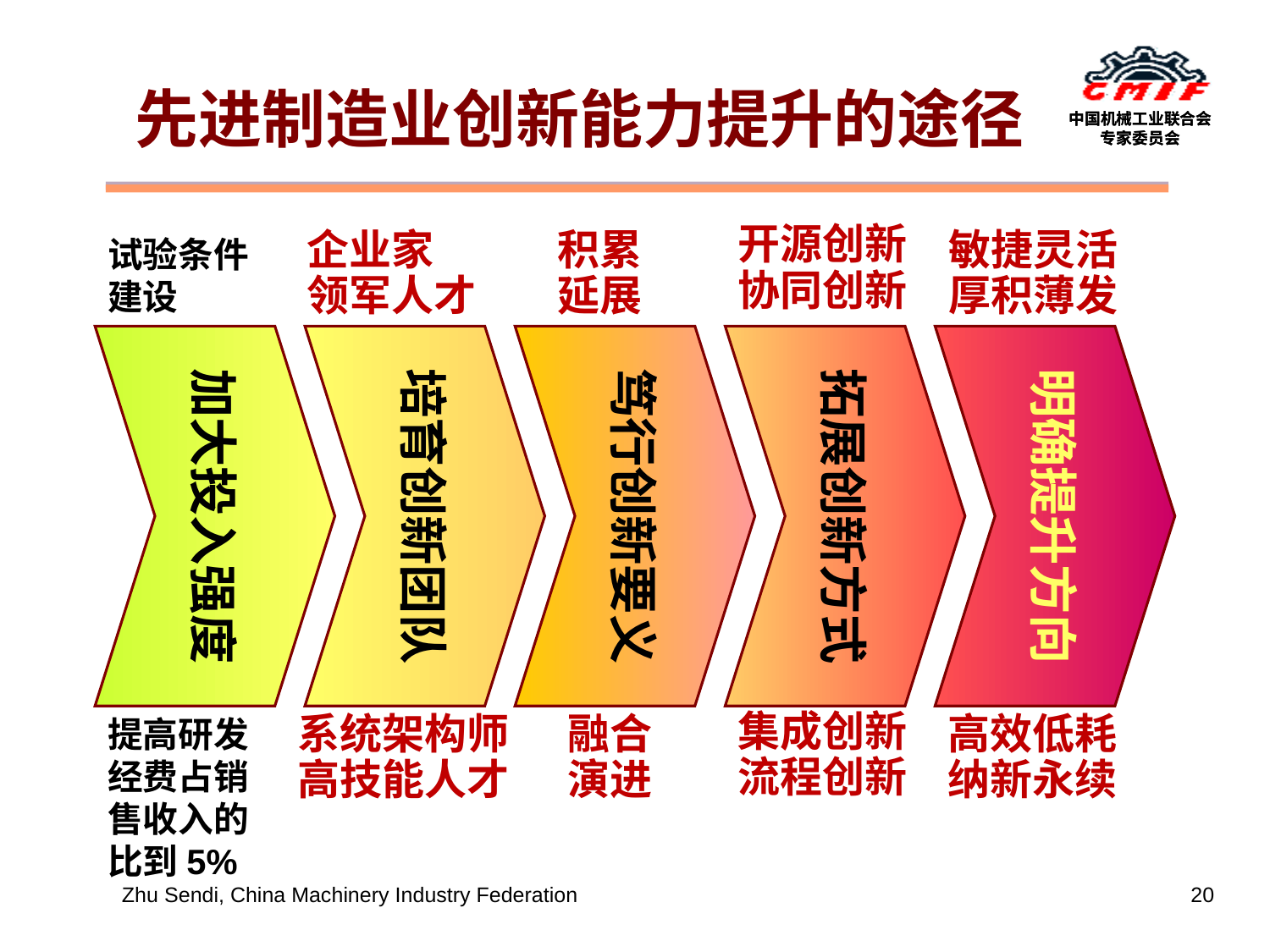

先进制造业创新能力提升的途径
开源创新协同创新
企业家
领军人才
积累
延展
敏捷灵活厚积薄发
试验条件建设
加大投入强度
培育创新团队
笃行创新要义
拓展创新方式
明确提升方向
集成创新流程创新
系统架构师高技能人才
融合
演进
提高研发经费占销售收入的比到5%
高效低耗纳新永续
Zhu Sendi, China Machinery Industry Federation
20